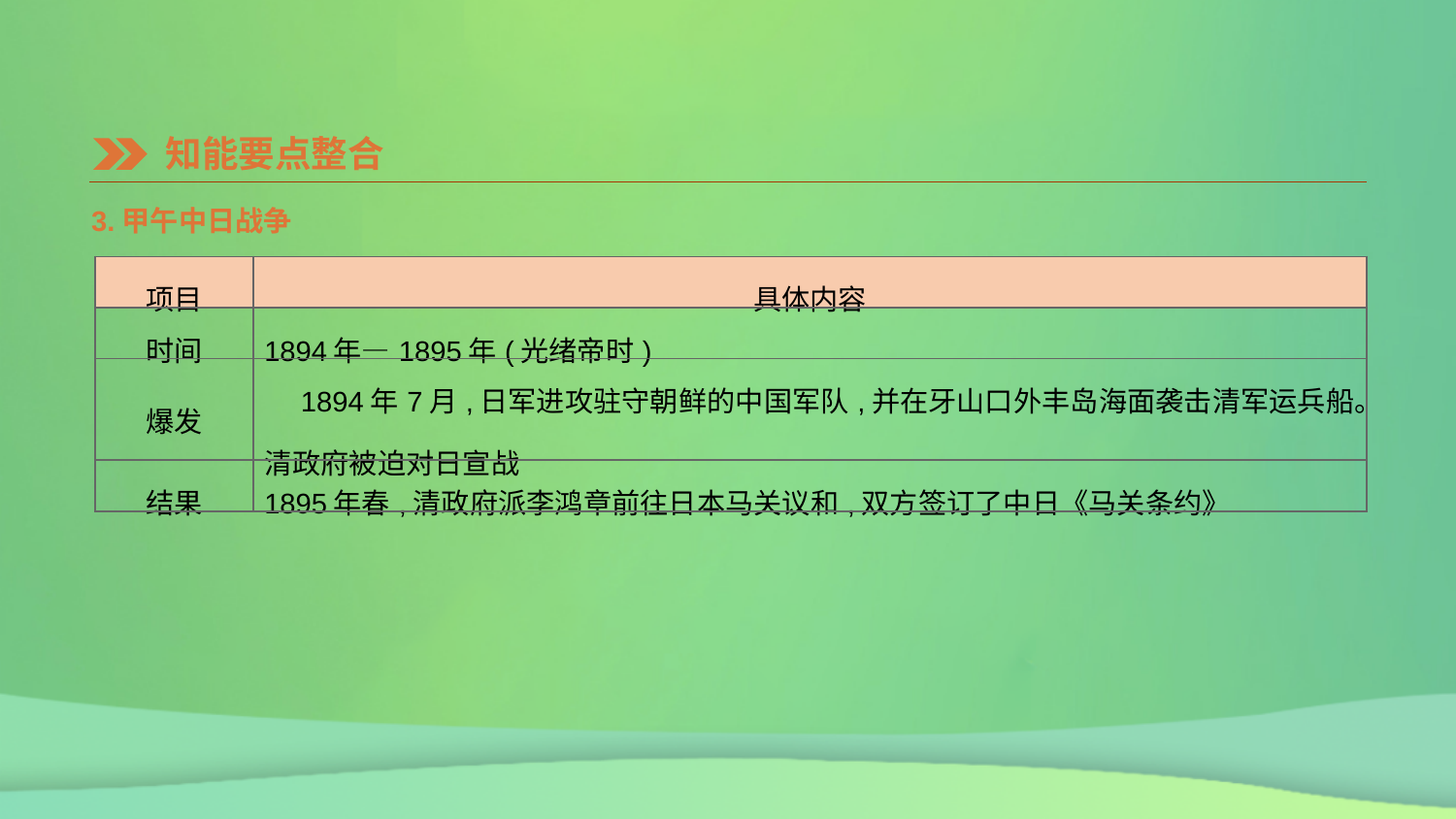

知能要点整合

3.甲午中日战争
| 项目 | 具体内容 |
| --- | --- |
| 时间 | 1894年—1895年(光绪帝时) |
| 爆发 | 1894年7月,日军进攻驻守朝鲜的中国军队,并在牙山口外丰岛海面袭击清军运兵船。清政府被迫对日宣战 |
| 结果 | 1895年春,清政府派李鸿章前往日本马关议和,双方签订了中日《马关条约》 |